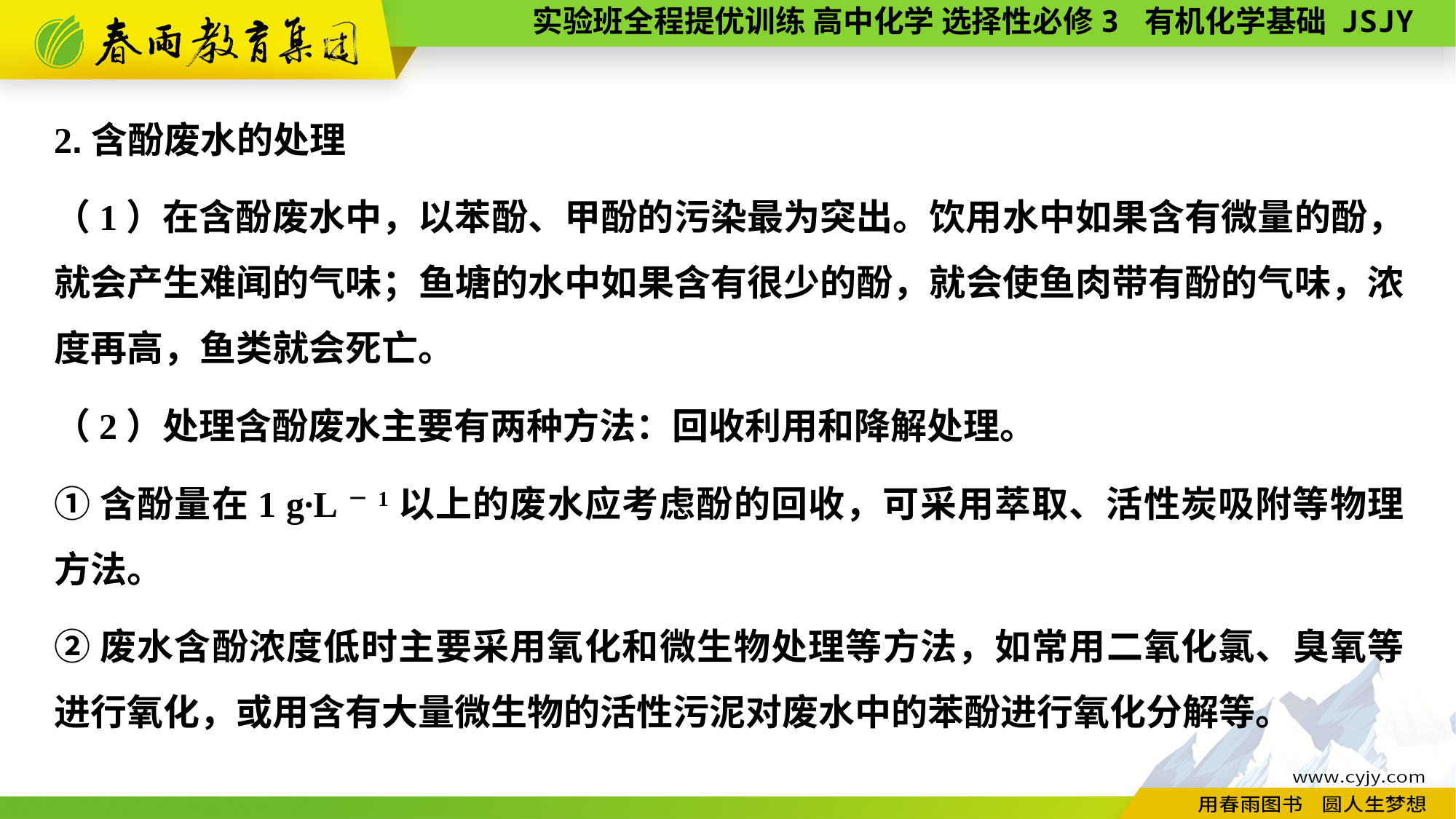

2.含酚废水的处理
（1）在含酚废水中，以苯酚、甲酚的污染最为突出。饮用水中如果含有微量的酚，就会产生难闻的气味；鱼塘的水中如果含有很少的酚，就会使鱼肉带有酚的气味，浓度再高，鱼类就会死亡。
（2）处理含酚废水主要有两种方法：回收利用和降解处理。
①含酚量在1 g∙L－1以上的废水应考虑酚的回收，可采用萃取、活性炭吸附等物理方法。
②废水含酚浓度低时主要采用氧化和微生物处理等方法，如常用二氧化氯、臭氧等进行氧化，或用含有大量微生物的活性污泥对废水中的苯酚进行氧化分解等。